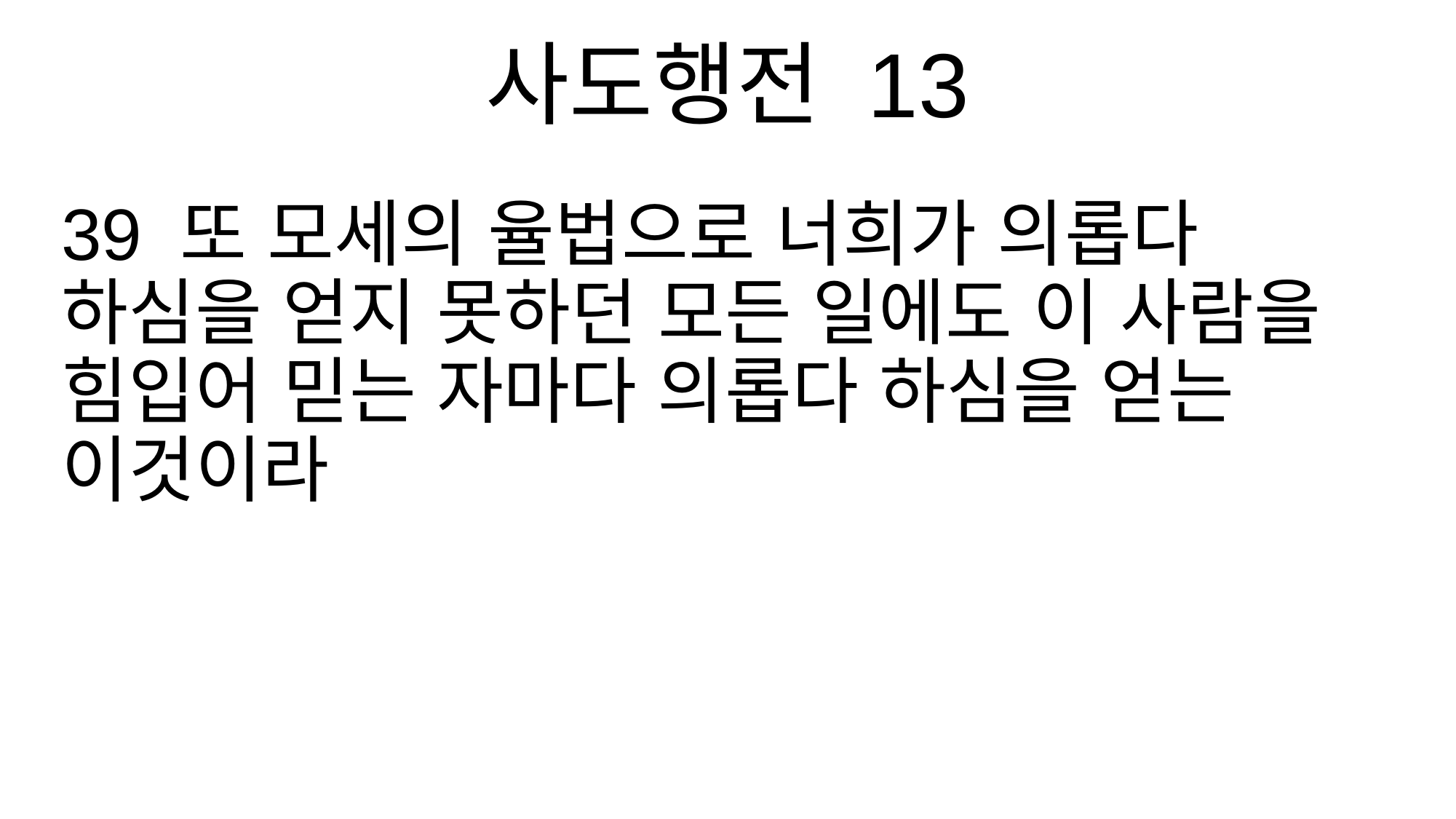

사도행전 13
39 또 모세의 율법으로 너희가 의롭다 하심을 얻지 못하던 모든 일에도 이 사람을 힘입어 믿는 자마다 의롭다 하심을 얻는 이것이라